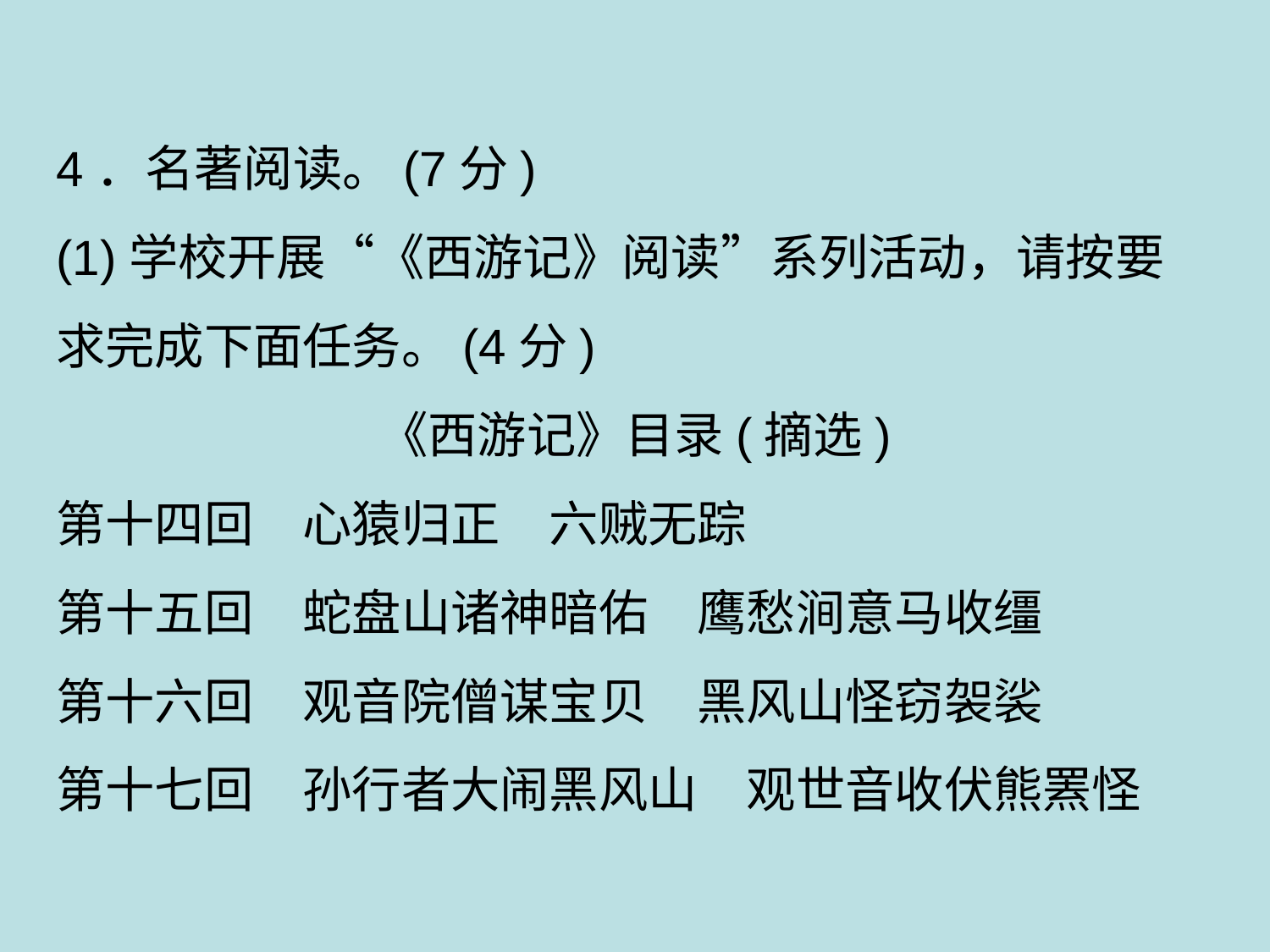

4．名著阅读。(7分)
(1)学校开展“《西游记》阅读”系列活动，请按要求完成下面任务。(4分)
《西游记》目录(摘选)
第十四回　心猿归正　六贼无踪
第十五回　蛇盘山诸神暗佑　鹰愁涧意马收缰
第十六回　观音院僧谋宝贝　黑风山怪窃袈裟
第十七回　孙行者大闹黑风山　观世音收伏熊罴怪